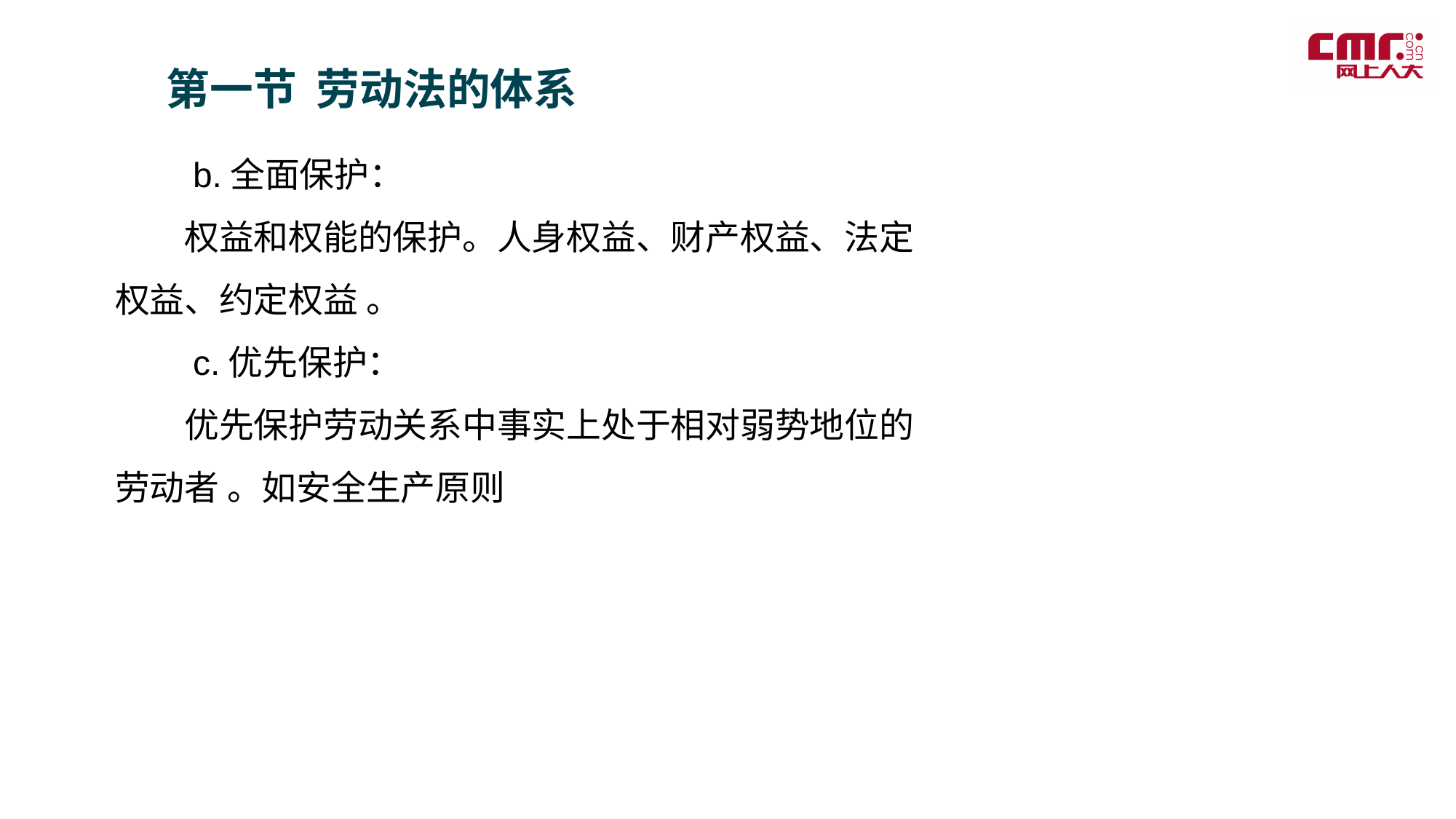

第一节  劳动法的体系
　　b.全面保护：
　　权益和权能的保护。人身权益、财产权益、法定权益、约定权益 。
　　c.优先保护：
　　优先保护劳动关系中事实上处于相对弱势地位的劳动者 。如安全生产原则